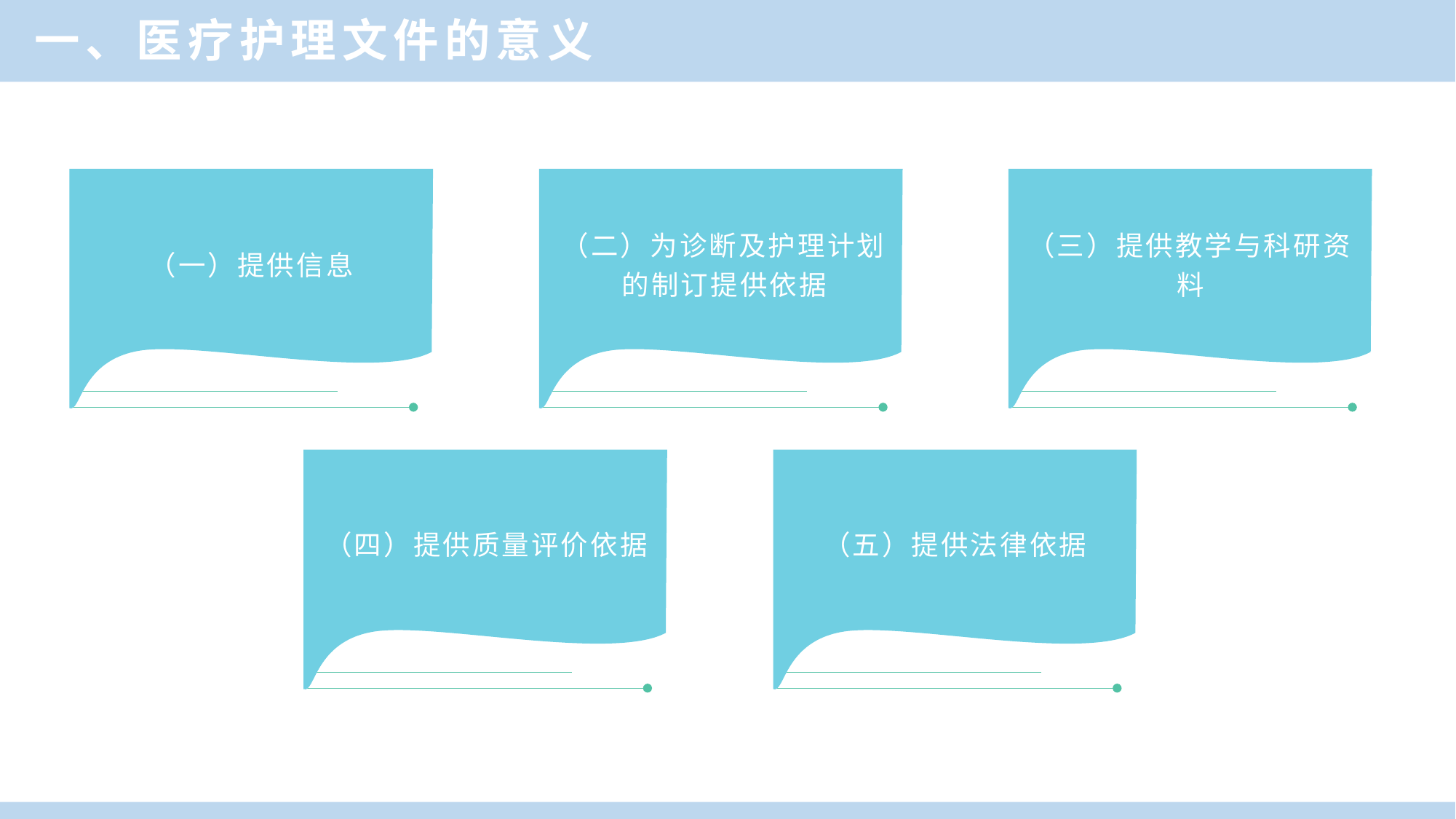

一、医疗护理文件的意义

A

B

C
（一）提供信息
（二）为诊断及护理计划的制订提供依据
（三）提供教学与科研资料
（四）提供质量评价依据
（五）提供法律依据

D

E